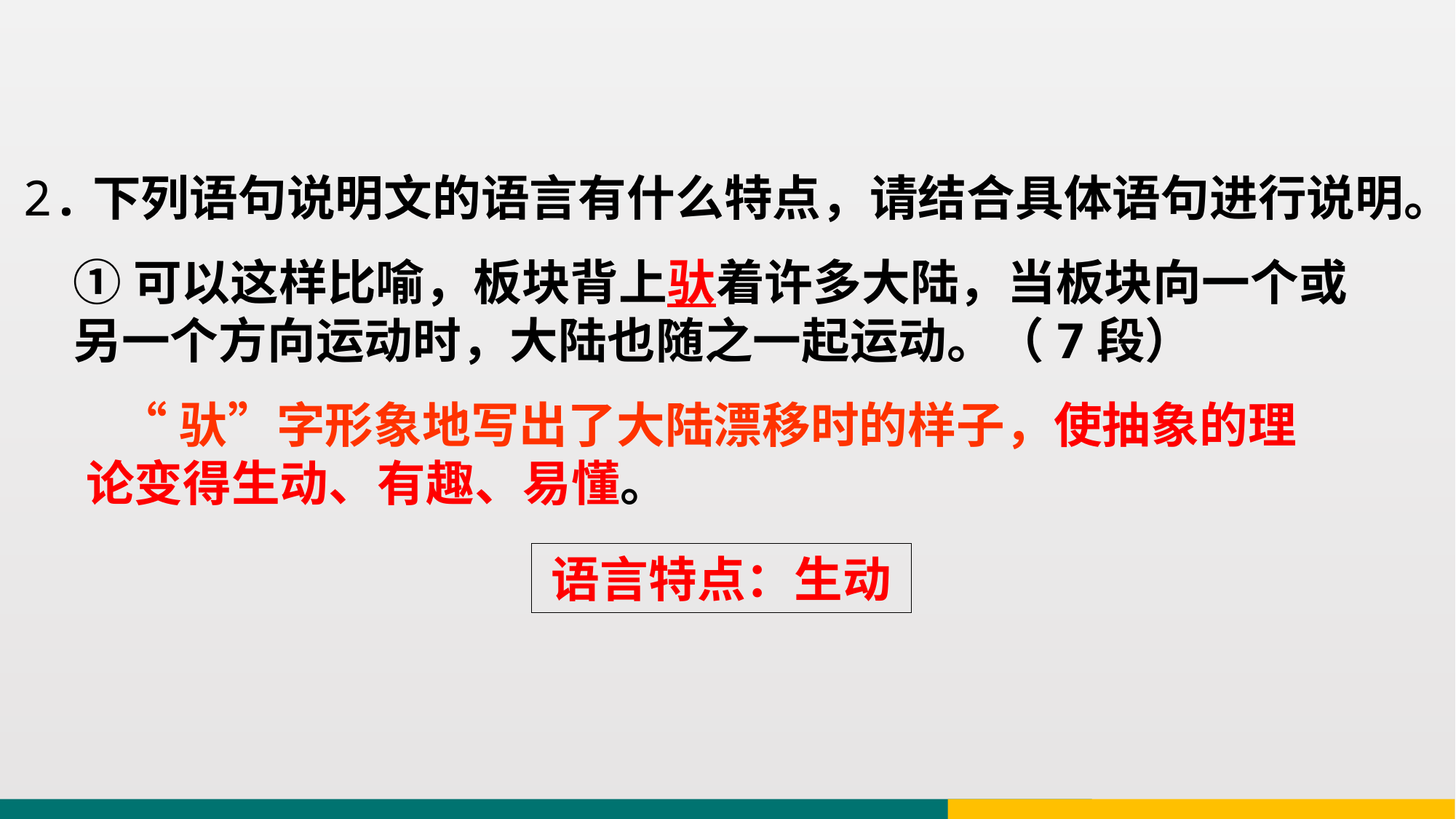

2.下列语句说明文的语言有什么特点，请结合具体语句进行说明。
①可以这样比喻，板块背上驮着许多大陆，当板块向一个或另一个方向运动时，大陆也随之一起运动。（7段）
   “驮”字形象地写出了大陆漂移时的样子，使抽象的理论变得生动、有趣、易懂。
语言特点：生动